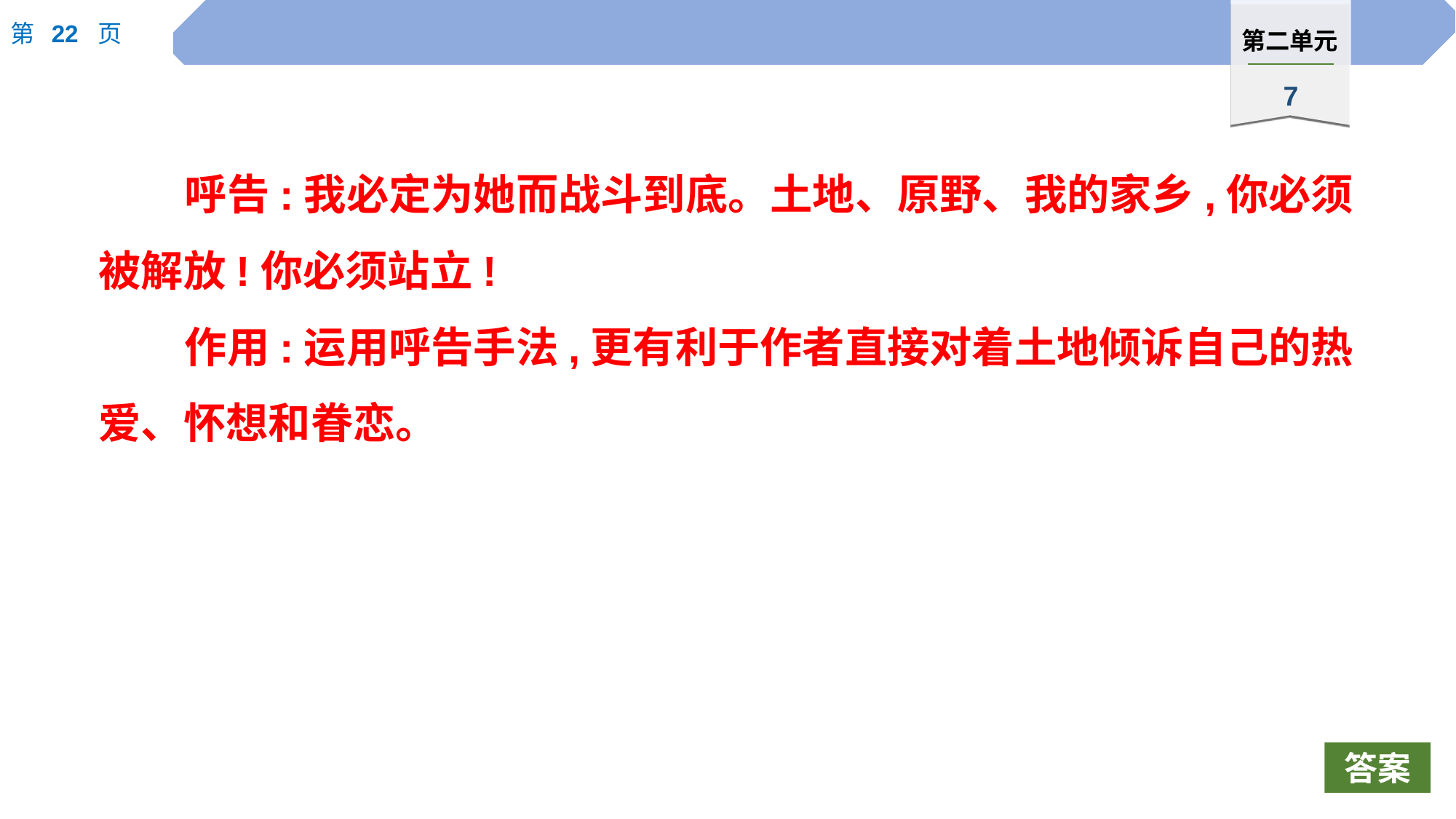

呼告:我必定为她而战斗到底。土地、原野、我的家乡,你必须被解放!你必须站立!
作用:运用呼告手法,更有利于作者直接对着土地倾诉自己的热爱、怀想和眷恋。
答案